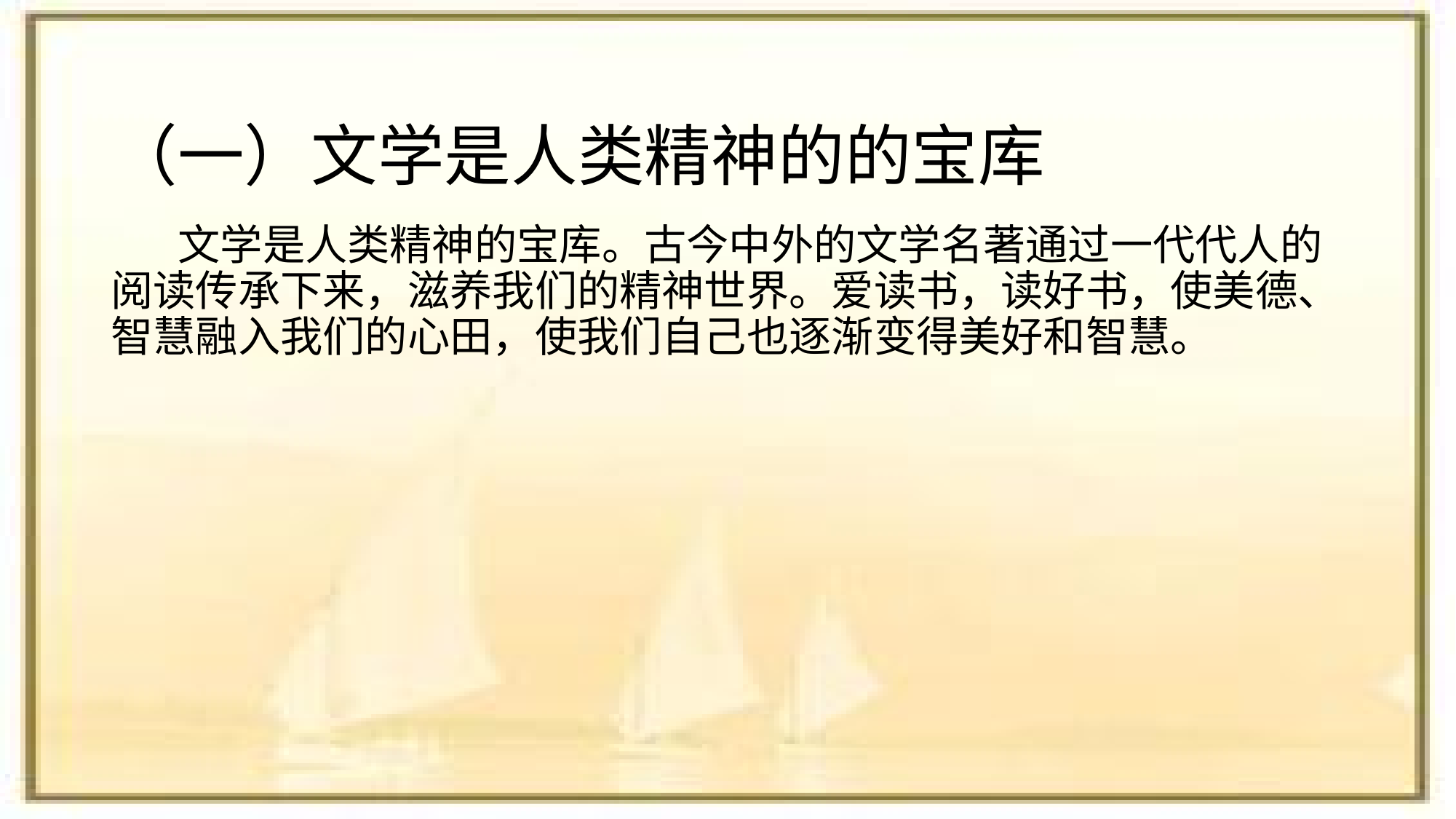

# （一）文学是人类精神的的宝库
      文学是人类精神的宝库。古今中外的文学名著通过一代代人的阅读传承下来，滋养我们的精神世界。爱读书，读好书，使美德、智慧融入我们的心田，使我们自己也逐渐变得美好和智慧。